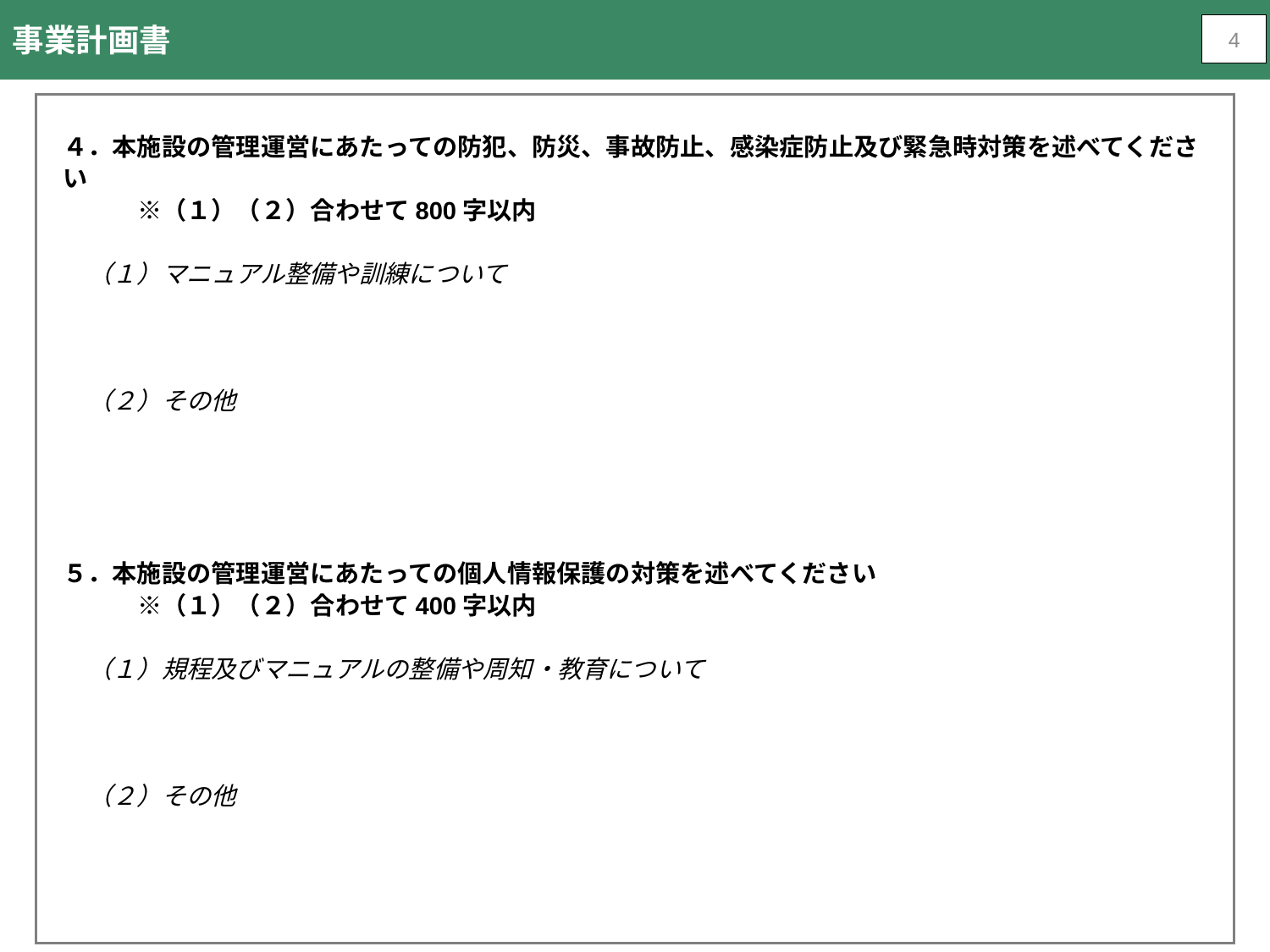

事業計画書
4

４．本施設の管理運営にあたっての防犯、防災、事故防止、感染症防止及び緊急時対策を述べてください
　　　※（１）（２）合わせて800字以内

　（１）マニュアル整備や訓練について

　（２）その他

５．本施設の管理運営にあたっての個人情報保護の対策を述べてください
　　　※（１）（２）合わせて400字以内

　（１）規程及びマニュアルの整備や周知・教育について

　（２）その他